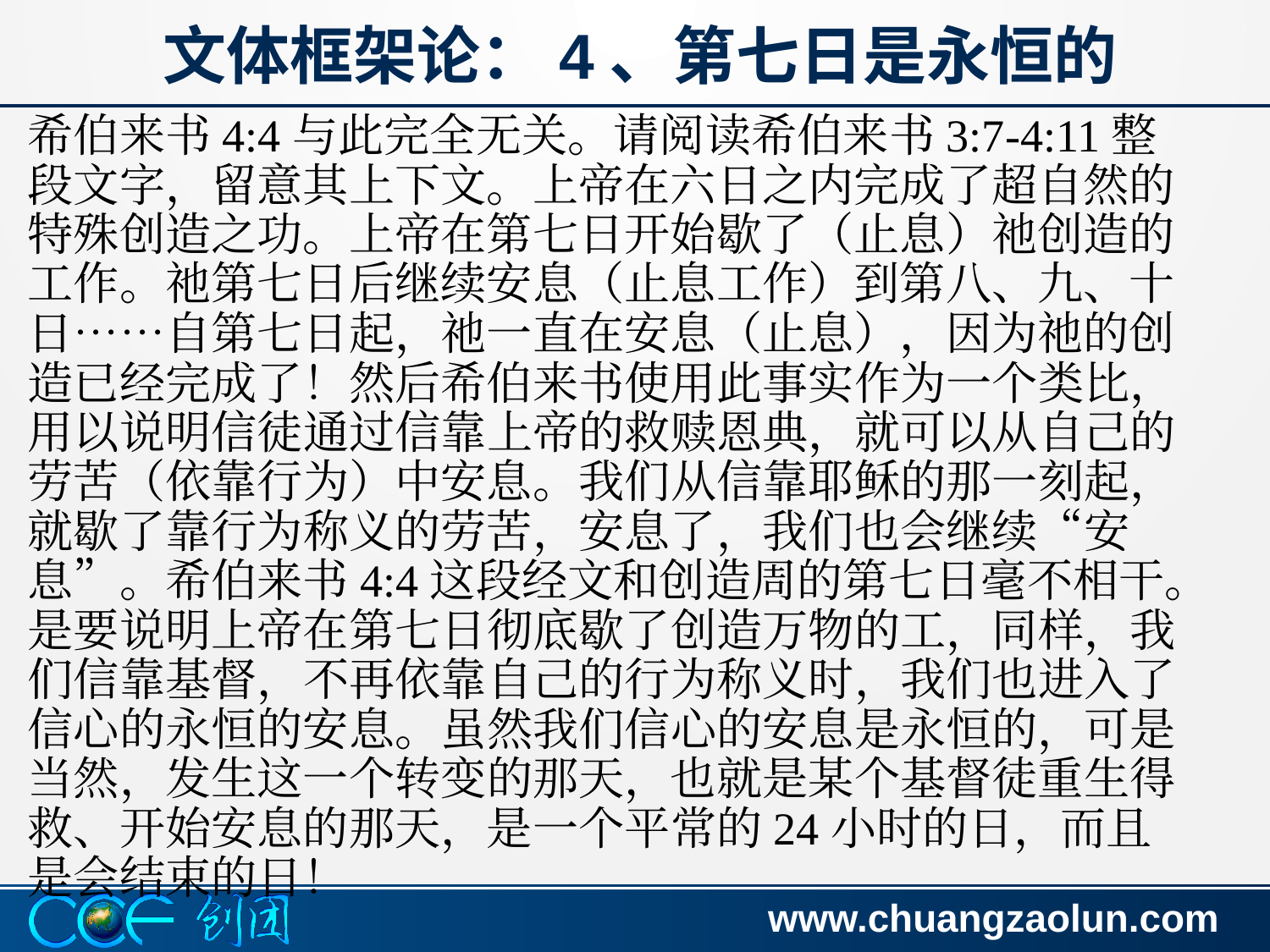

文体框架论：4、第七日是永恒的
希伯来书4:4与此完全无关。请阅读希伯来书3:7-4:11整段文字，留意其上下文。上帝在六日之内完成了超自然的特殊创造之功。上帝在第七日开始歇了（止息）祂创造的工作。祂第七日后继续安息（止息工作）到第八、九、十日……自第七日起，祂一直在安息（止息），因为祂的创造已经完成了！然后希伯来书使用此事实作为一个类比，用以说明信徒通过信靠上帝的救赎恩典，就可以从自己的劳苦（依靠行为）中安息。我们从信靠耶稣的那一刻起，就歇了靠行为称义的劳苦，安息了，我们也会继续“安息”。希伯来书4:4这段经文和创造周的第七日毫不相干。是要说明上帝在第七日彻底歇了创造万物的工，同样，我们信靠基督，不再依靠自己的行为称义时，我们也进入了信心的永恒的安息。虽然我们信心的安息是永恒的，可是当然，发生这一个转变的那天，也就是某个基督徒重生得救、开始安息的那天，是一个平常的24小时的日，而且是会结束的日！